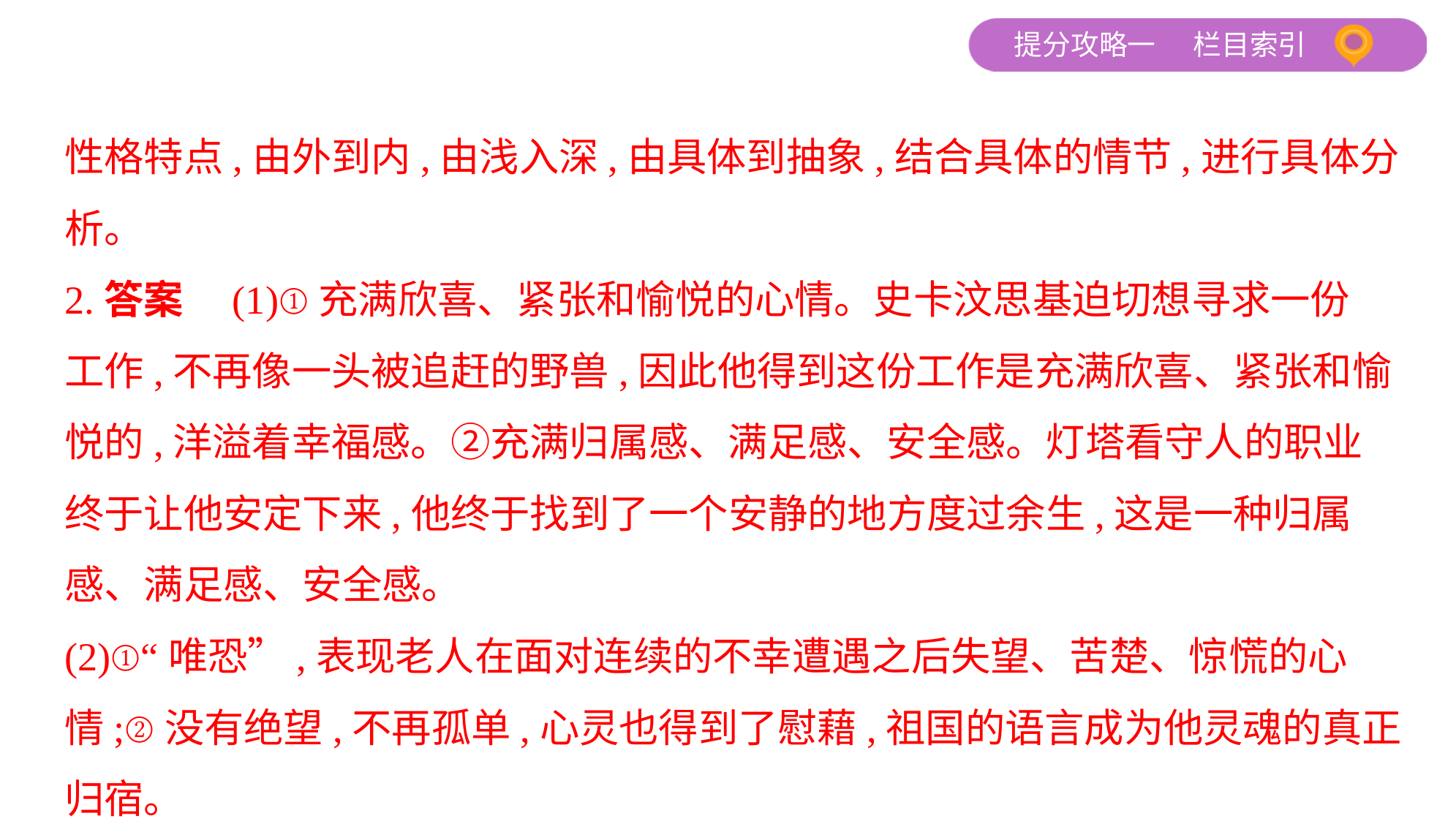

性格特点,由外到内,由浅入深,由具体到抽象,结合具体的情节,进行具体分
析。
2.答案　(1)①充满欣喜、紧张和愉悦的心情。史卡汶思基迫切想寻求一份
工作,不再像一头被追赶的野兽,因此他得到这份工作是充满欣喜、紧张和愉
悦的,洋溢着幸福感。②充满归属感、满足感、安全感。灯塔看守人的职业
终于让他安定下来,他终于找到了一个安静的地方度过余生,这是一种归属
感、满足感、安全感。
(2)①“唯恐”,表现老人在面对连续的不幸遭遇之后失望、苦楚、惊慌的心情;②没有绝望,不再孤单,心灵也得到了慰藉,祖国的语言成为他灵魂的真正归宿。